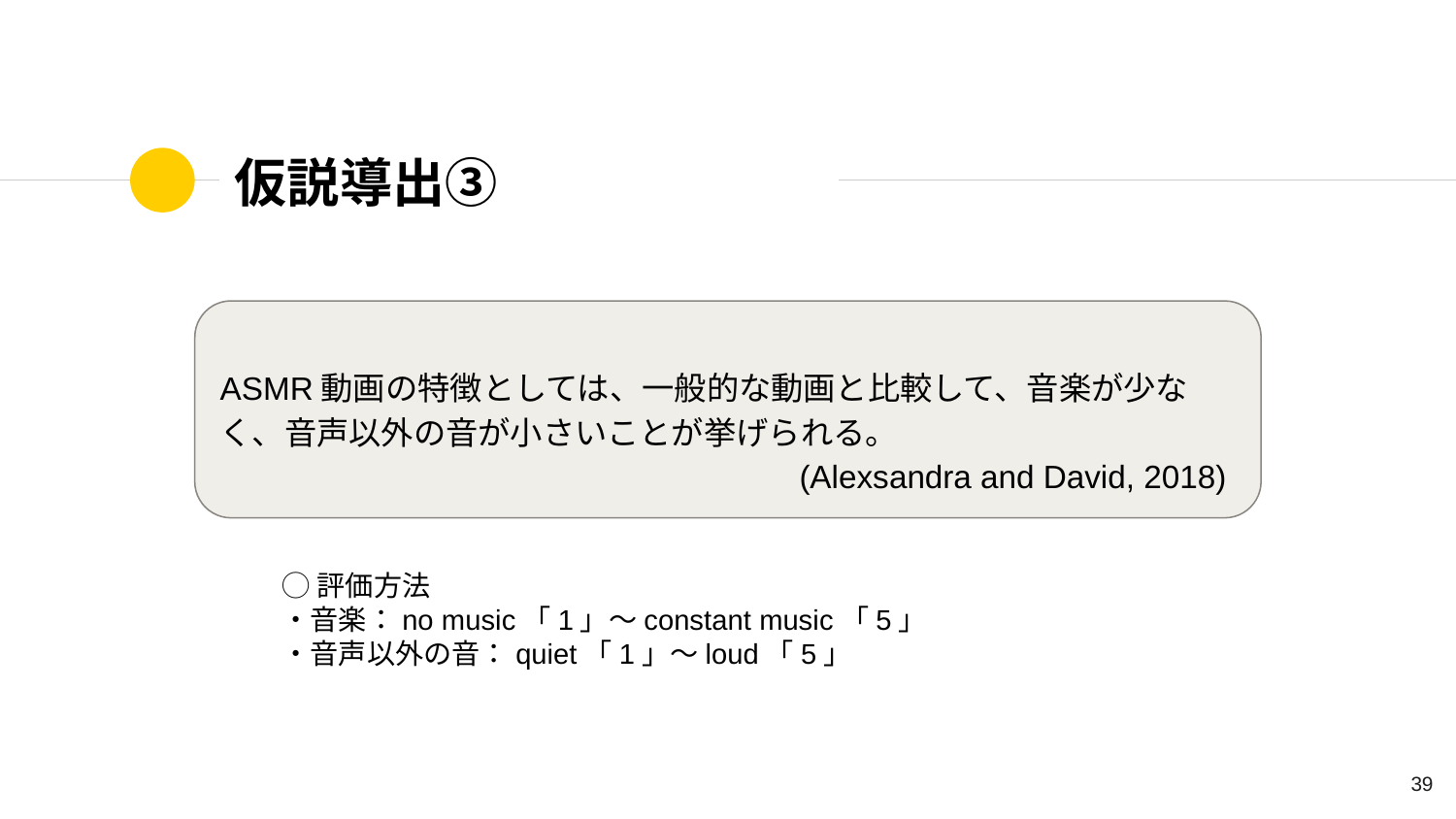

# 仮説導出③

ASMR動画の特徴としては、一般的な動画と比較して、音楽が少なく、音声以外の音が小さいことが挙げられる。
(Alexsandra and David, 2018)
◯評価方法
・音楽：no music「1」〜constant music「5」
・音声以外の音：quiet「1」〜loud「5」

39